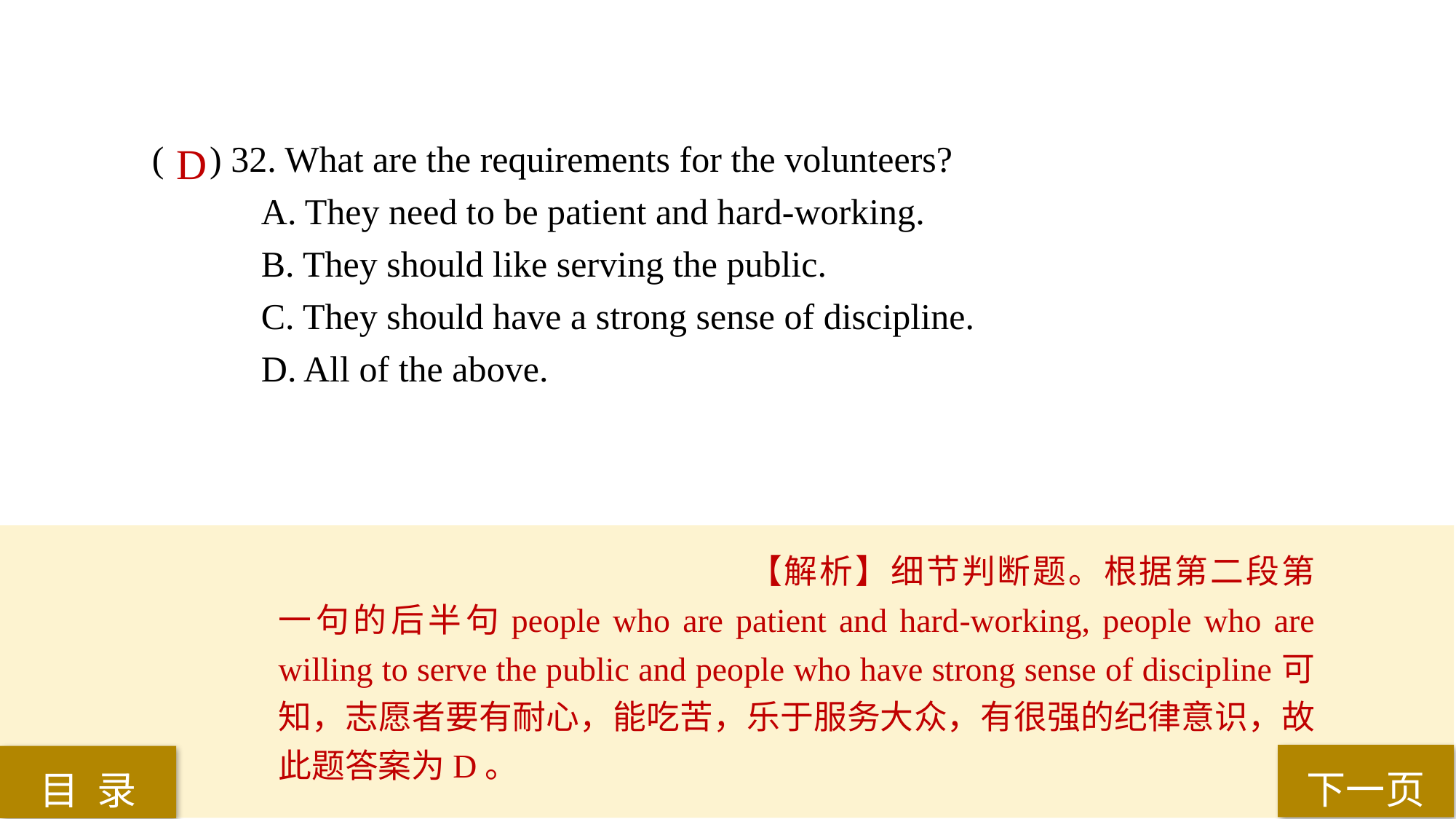

(     ) 32. What are the requirements for the volunteers?
A. They need to be patient and hard-working.
B. They should like serving the public.
C. They should have a strong sense of discipline.
D. All of the above.
D
【解析】细节判断题。根据第二段第一句的后半句people who are patient and hard-working, people who are willing to serve the public and people who have strong sense of discipline可知，志愿者要有耐心，能吃苦，乐于服务大众，有很强的纪律意识，故此题答案为D。